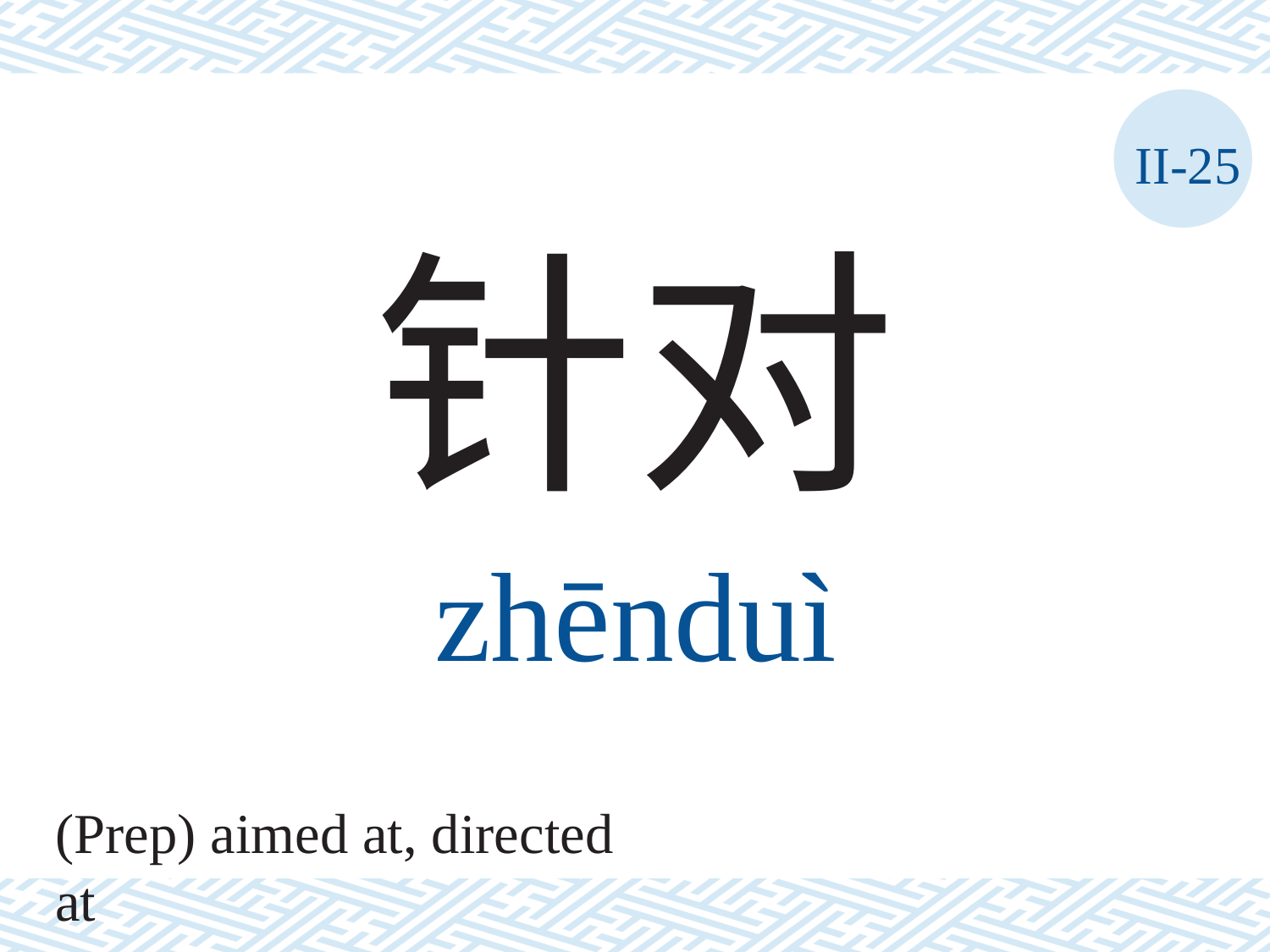

II-25
针对
zhēnduì
(Prep) aimed at, directed at